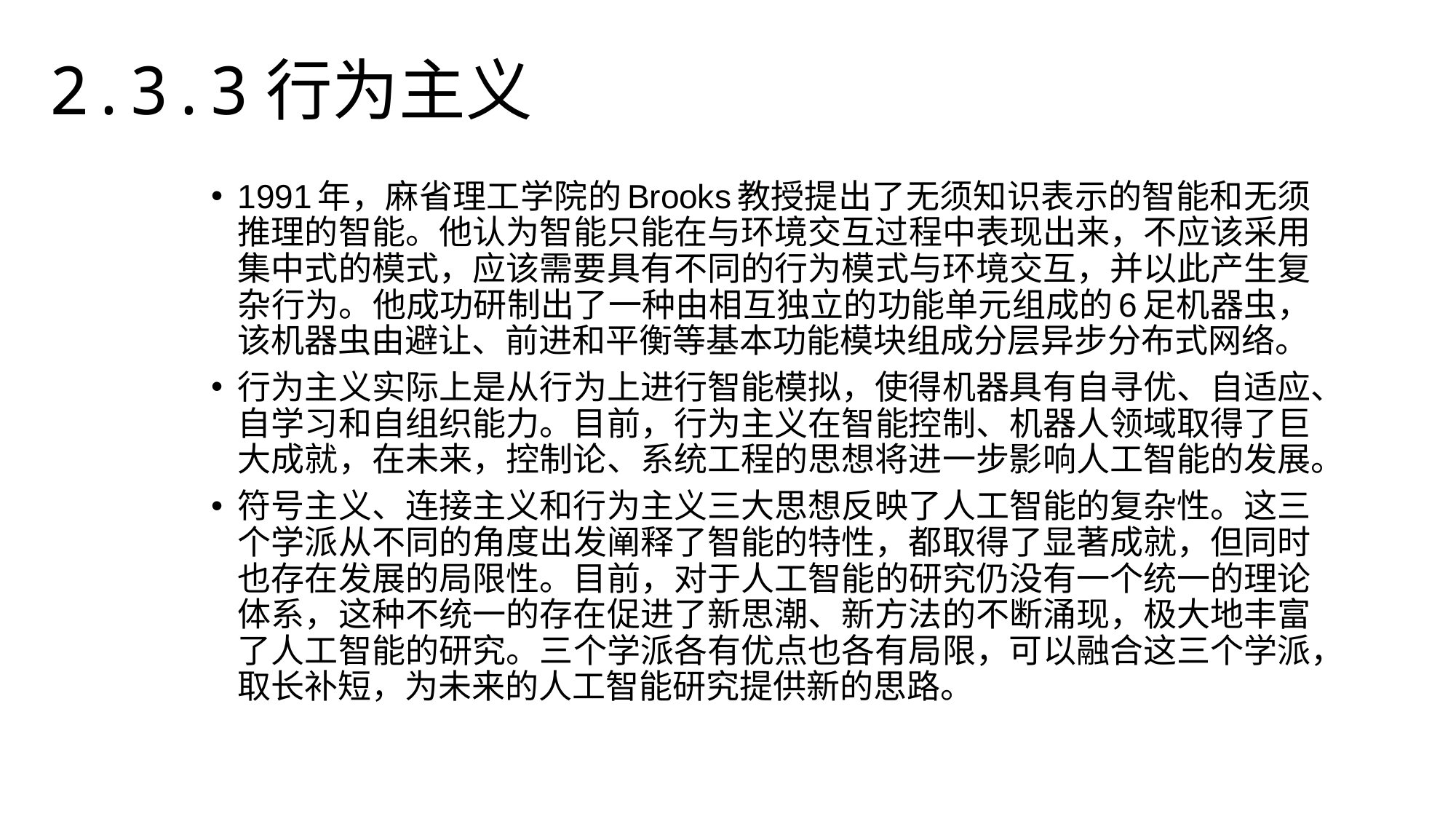

2.3.3行为主义
1991年，麻省理工学院的Brooks教授提出了无须知识表示的智能和无须推理的智能。他认为智能只能在与环境交互过程中表现出来，不应该采用集中式的模式，应该需要具有不同的行为模式与环境交互，并以此产生复杂行为。他成功研制出了一种由相互独立的功能单元组成的6足机器虫，该机器虫由避让、前进和平衡等基本功能模块组成分层异步分布式网络。
行为主义实际上是从行为上进行智能模拟，使得机器具有自寻优、自适应、自学习和自组织能力。目前，行为主义在智能控制、机器人领域取得了巨大成就，在未来，控制论、系统工程的思想将进一步影响人工智能的发展。
符号主义、连接主义和行为主义三大思想反映了人工智能的复杂性。这三个学派从不同的角度出发阐释了智能的特性，都取得了显著成就，但同时也存在发展的局限性。目前，对于人工智能的研究仍没有一个统一的理论体系，这种不统一的存在促进了新思潮、新方法的不断涌现，极大地丰富了人工智能的研究。三个学派各有优点也各有局限，可以融合这三个学派，取长补短，为未来的人工智能研究提供新的思路。